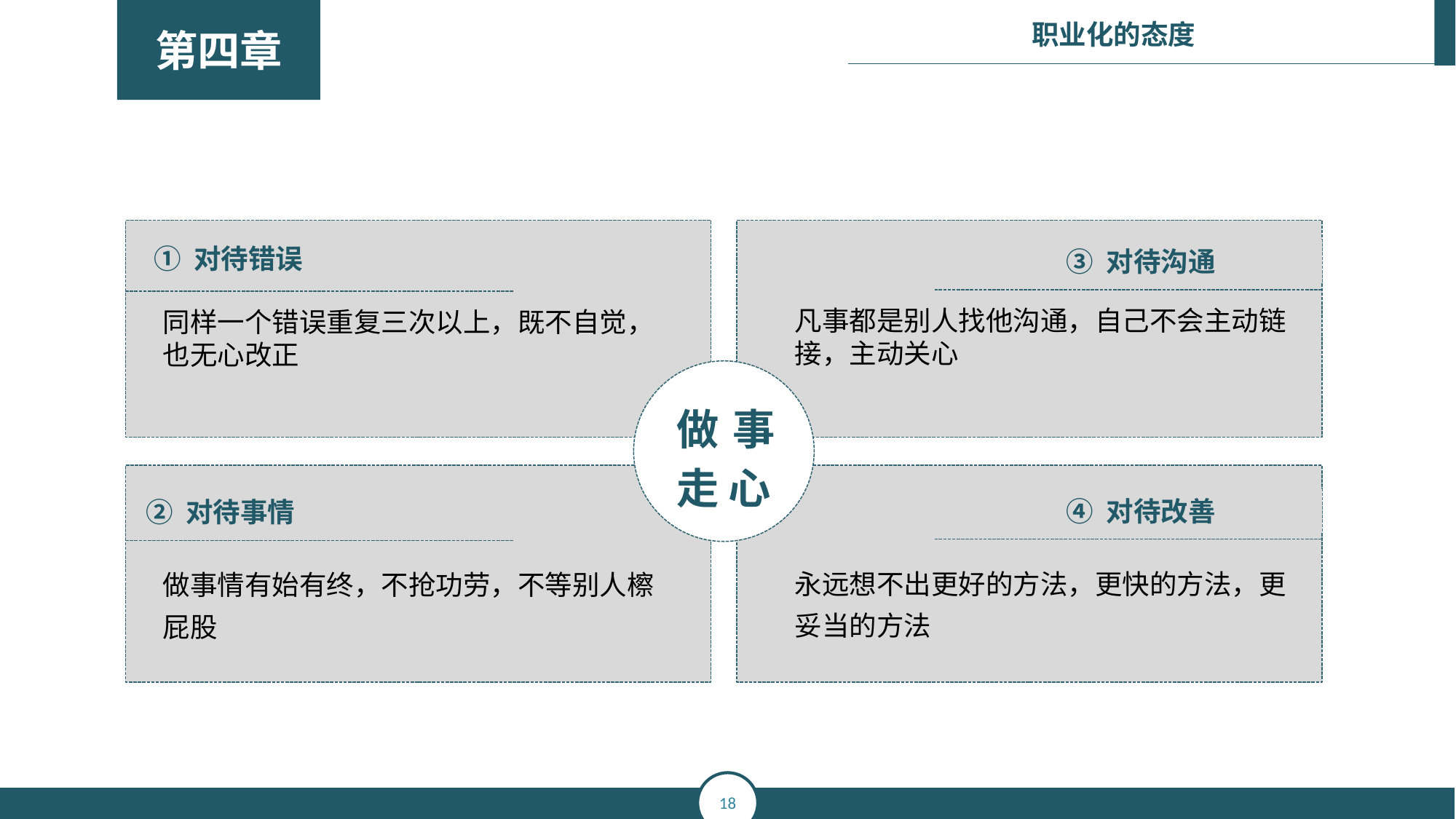

③ 对待沟通
凡事都是别人找他沟通，自己不会主动链接，主动关心

① 对待错误
同样一个错误重复三次以上，既不自觉，也无心改正

做事走 心

② 对待事情
做事情有始有终，不抢功劳，不等别人檫屁股

④ 对待改善
永远想不出更好的方法，更快的方法，更妥当的方法